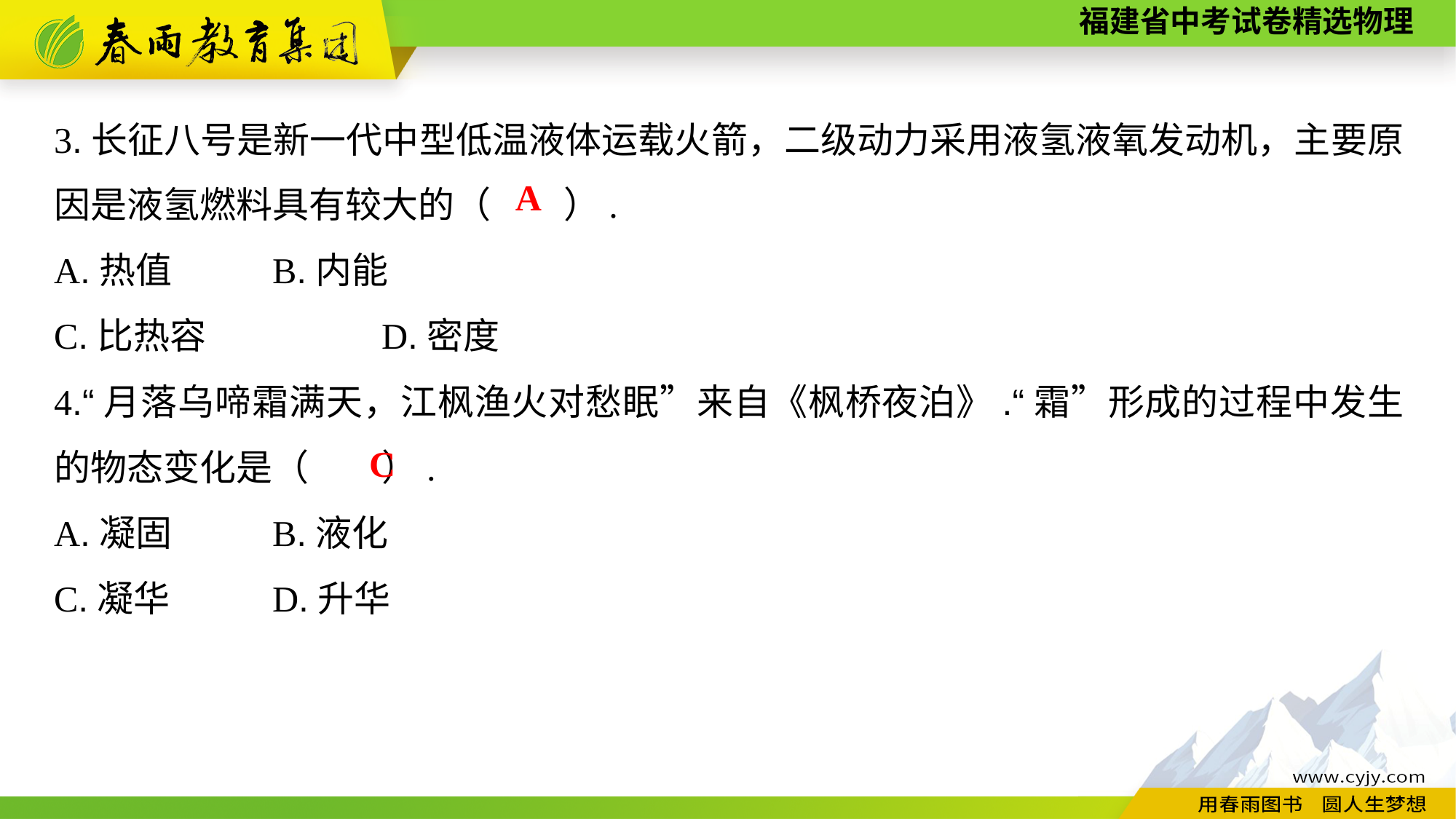

3.长征八号是新一代中型低温液体运载火箭，二级动力采用液氢液氧发动机，主要原因是液氢燃料具有较大的（　　）.
A.热值	B.内能
C.比热容　　	D.密度
4.“月落乌啼霜满天，江枫渔火对愁眠”来自《枫桥夜泊》.“霜”形成的过程中发生的物态变化是（　　）.
A.凝固	B.液化
C.凝华　　	D.升华
A
C